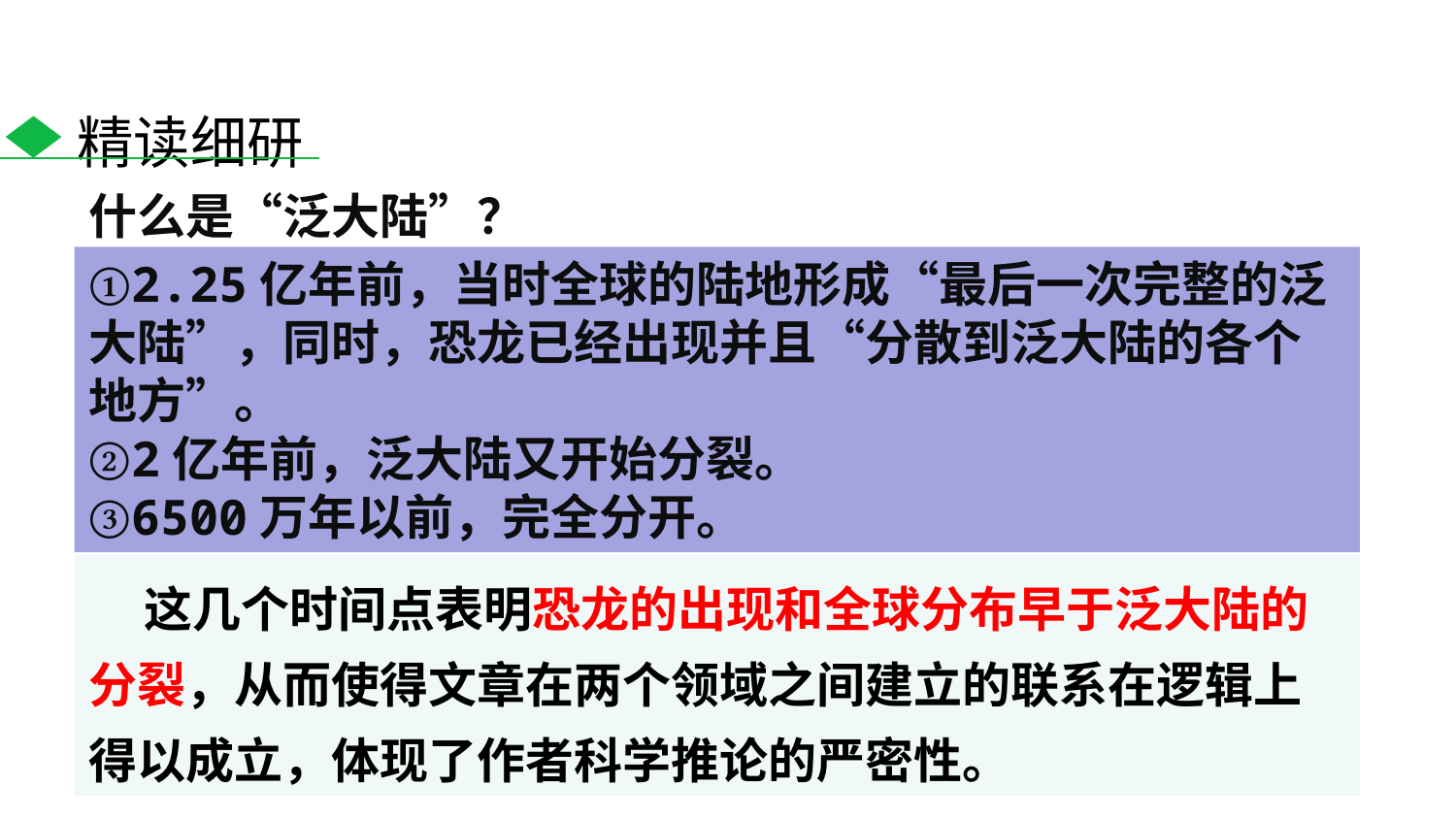

精读细研

什么是“泛大陆”？
①2.25亿年前，当时全球的陆地形成“最后一次完整的泛大陆”，同时，恐龙已经出现并且“分散到泛大陆的各个地方”。
②2亿年前，泛大陆又开始分裂。
③6500万年以前，完全分开。
    这几个时间点表明恐龙的出现和全球分布早于泛大陆的分裂，从而使得文章在两个领域之间建立的联系在逻辑上得以成立，体现了作者科学推论的严密性。